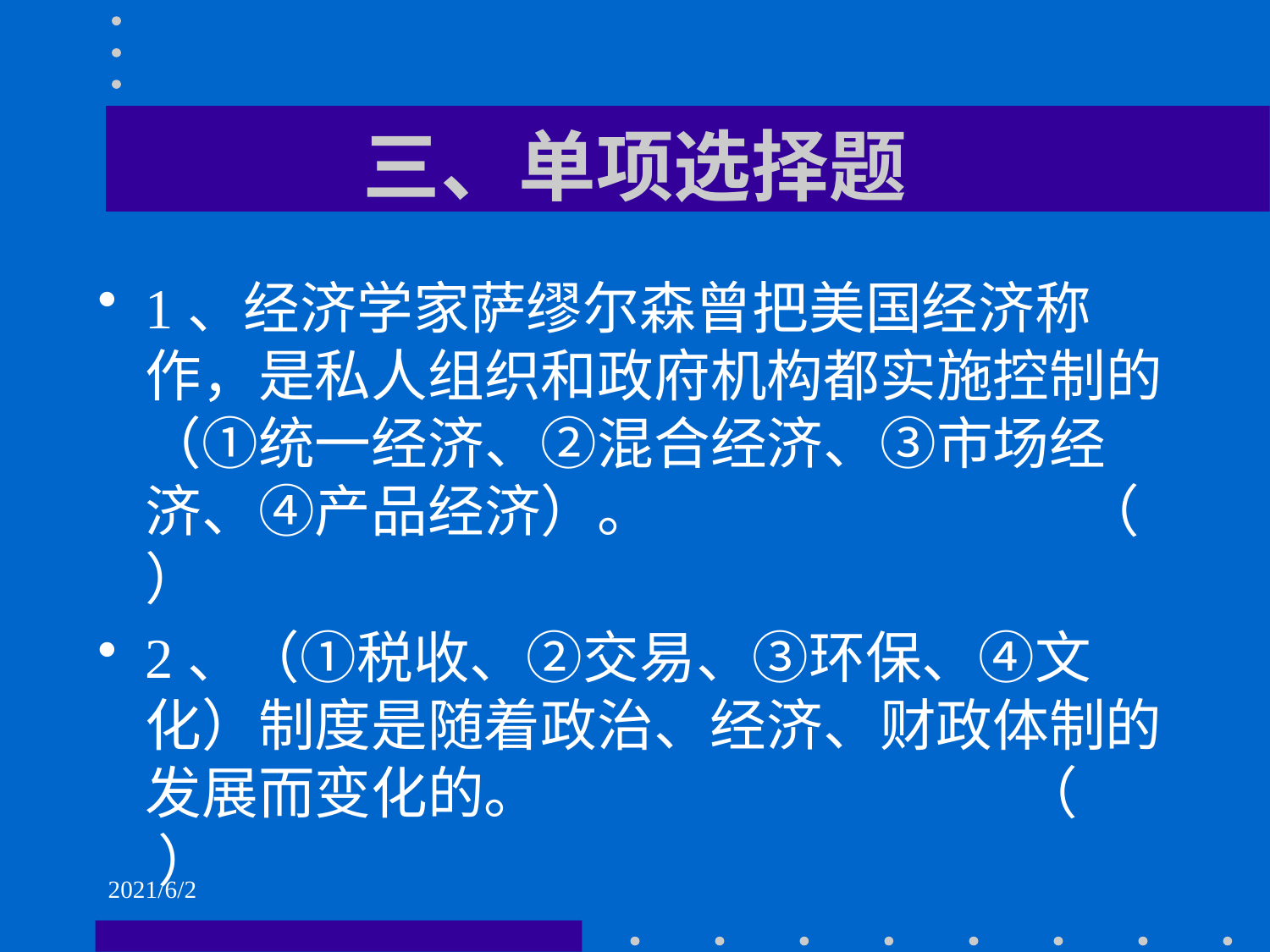

# 三、单项选择题
1、经济学家萨缪尔森曾把美国经济称作，是私人组织和政府机构都实施控制的（①统一经济、②混合经济、③市场经济、④产品经济）。                                  （     ）
2、（①税收、②交易、③环保、④文化）制度是随着政治、经济、财政体制的发展而变化的。                                      （     ）

2021/6/2